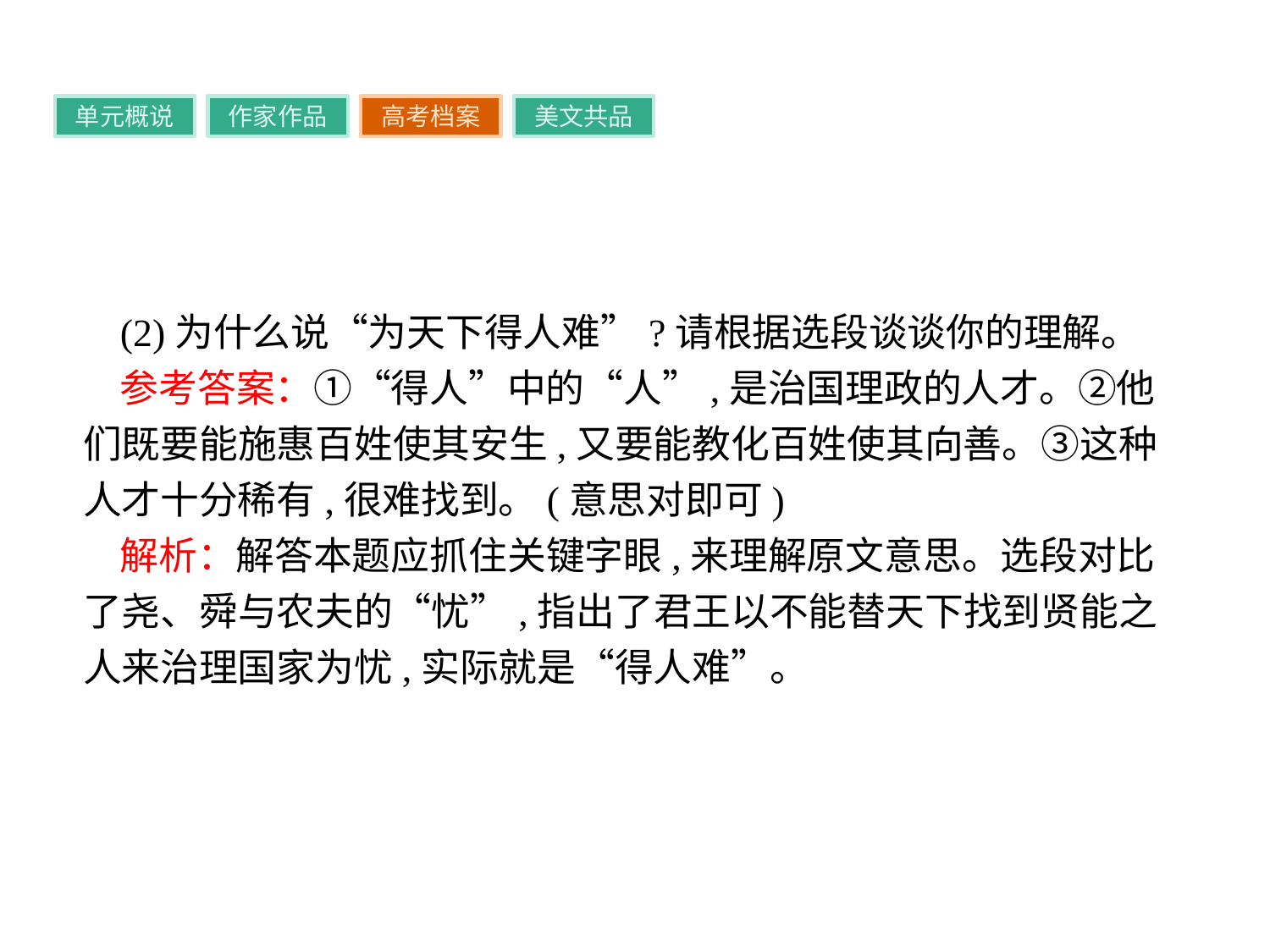

单元概说
作家作品
高考档案
美文共品
(2)为什么说“为天下得人难”?请根据选段谈谈你的理解。
参考答案：①“得人”中的“人”,是治国理政的人才。②他们既要能施惠百姓使其安生,又要能教化百姓使其向善。③这种人才十分稀有,很难找到。(意思对即可)
解析：解答本题应抓住关键字眼,来理解原文意思。选段对比了尧、舜与农夫的“忧”,指出了君王以不能替天下找到贤能之人来治理国家为忧,实际就是“得人难”。